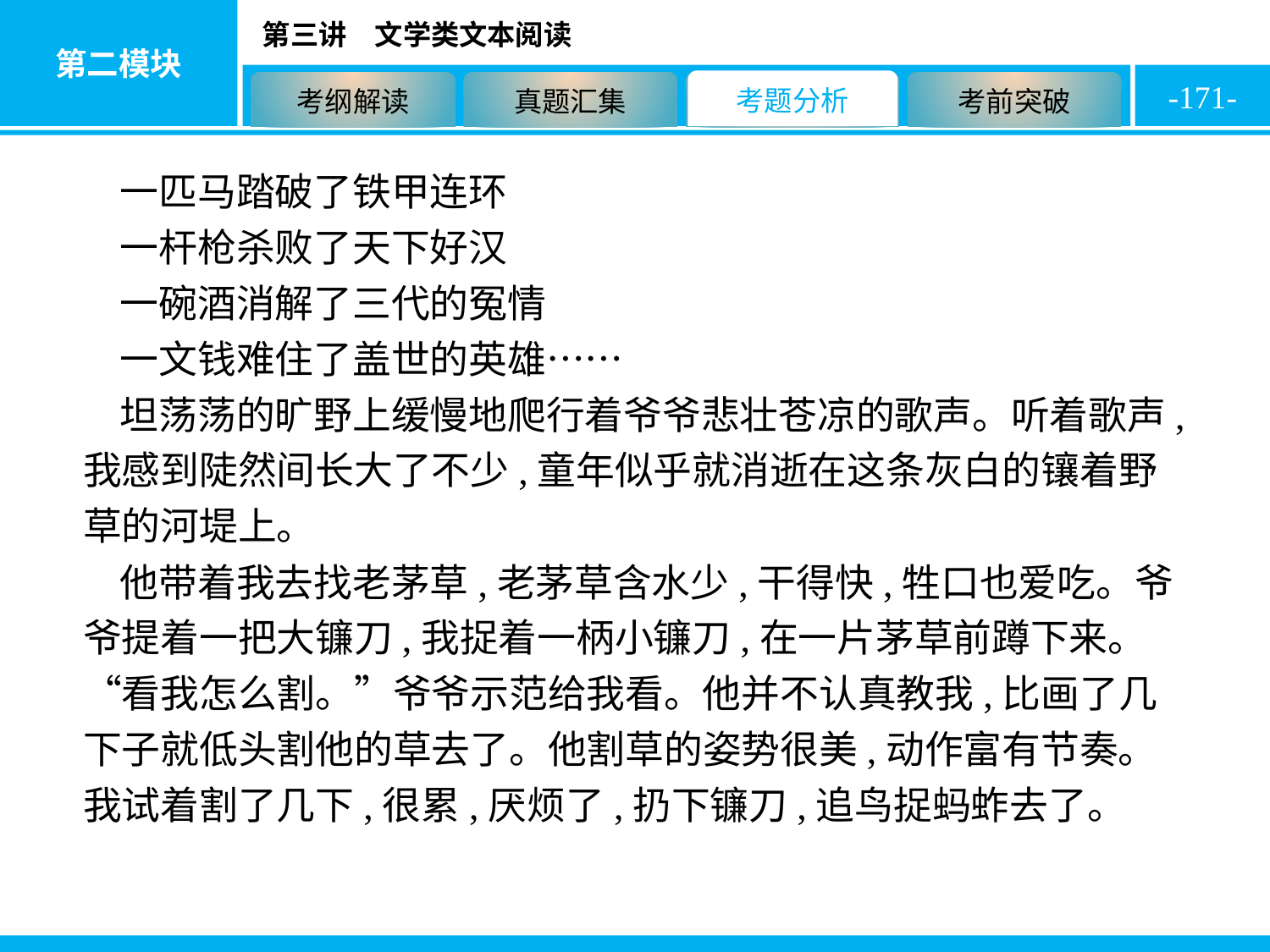

-171-
一匹马踏破了铁甲连环
一杆枪杀败了天下好汉
一碗酒消解了三代的冤情
一文钱难住了盖世的英雄……
坦荡荡的旷野上缓慢地爬行着爷爷悲壮苍凉的歌声。听着歌声,我感到陡然间长大了不少,童年似乎就消逝在这条灰白的镶着野草的河堤上。
他带着我去找老茅草,老茅草含水少,干得快,牲口也爱吃。爷爷提着一把大镰刀,我捉着一柄小镰刀,在一片茅草前蹲下来。“看我怎么割。”爷爷示范给我看。他并不认真教我,比画了几下子就低头割他的草去了。他割草的姿势很美,动作富有节奏。我试着割了几下,很累,厌烦了,扔下镰刀,追鸟捉蚂蚱去了。